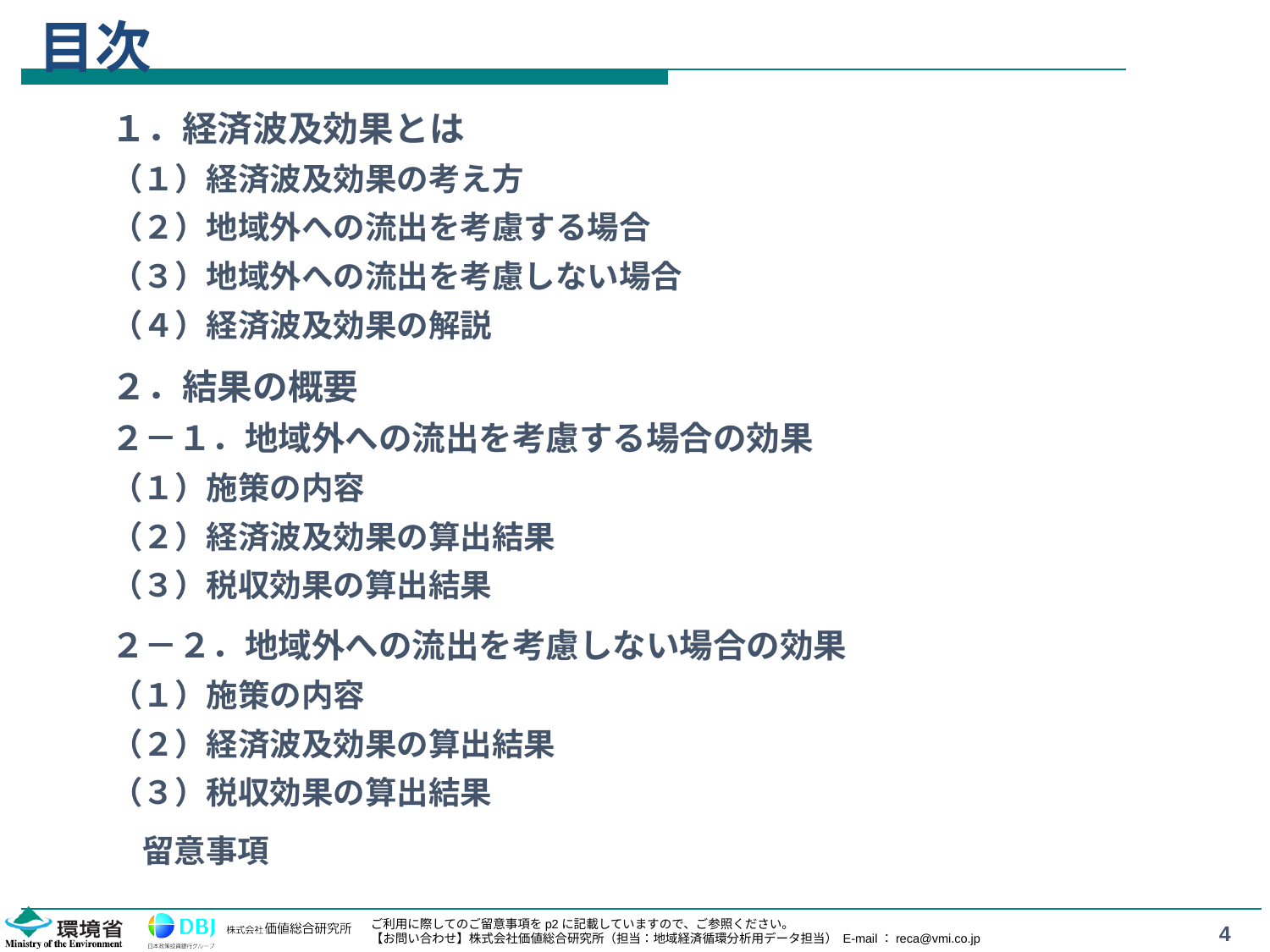

# 目次
１．経済波及効果とは
（１）経済波及効果の考え方
（２）地域外への流出を考慮する場合
（３）地域外への流出を考慮しない場合
（４）経済波及効果の解説
２．結果の概要
２－１．地域外への流出を考慮する場合の効果
（１）施策の内容
（２）経済波及効果の算出結果
（３）税収効果の算出結果
２－２．地域外への流出を考慮しない場合の効果
（１）施策の内容
（２）経済波及効果の算出結果
（３）税収効果の算出結果
留意事項
4